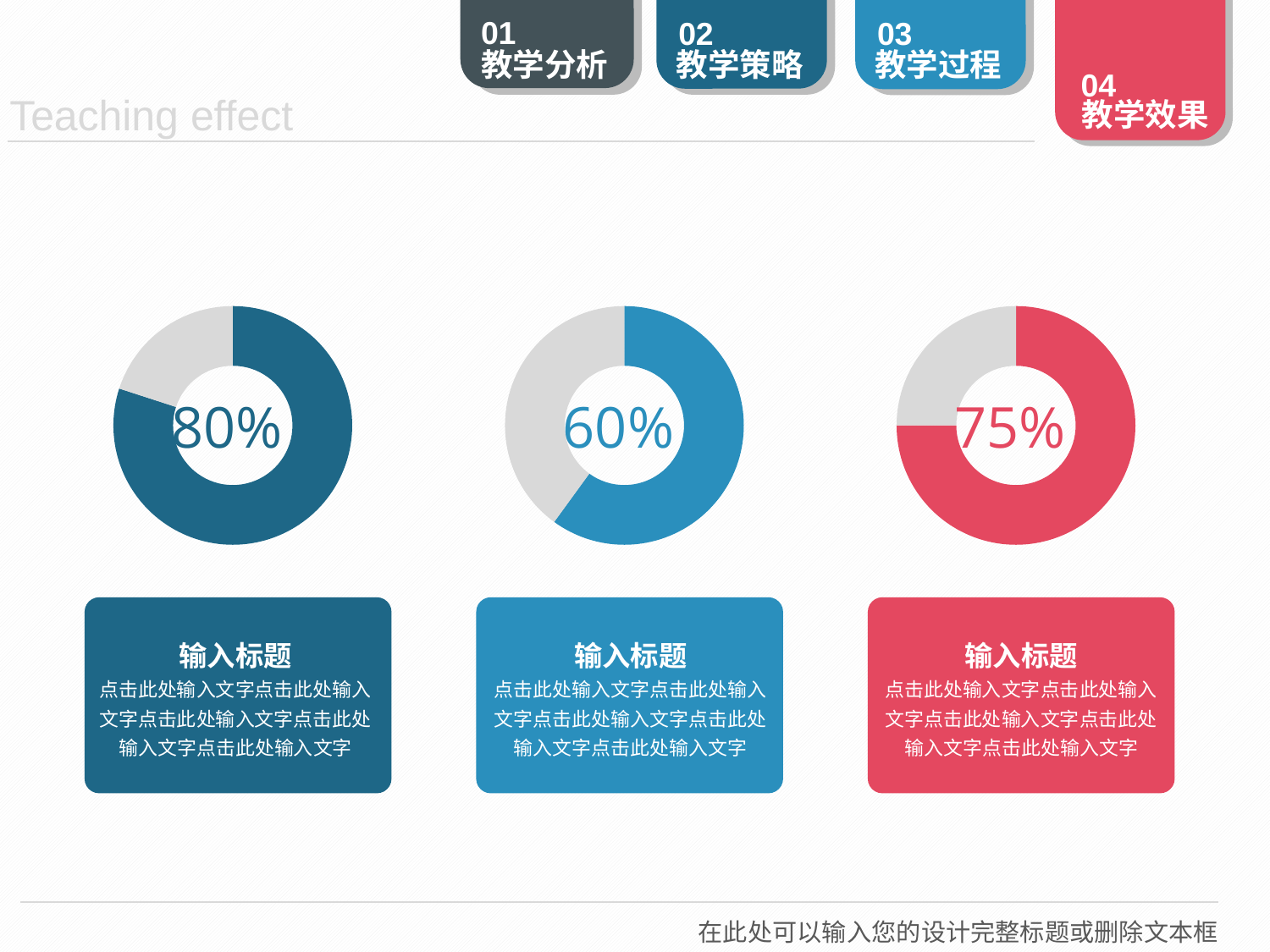

### Chart

| Category | Sales |
|---|---|
| 1st Qtr | 8.0 |
| 2nd Qtr | 2.0 |

### Chart

| Category | Sales |
|---|---|
| 1st Qtr | 6.0 |
| 2nd Qtr | 4.0 |

### Chart

| Category | Sales |
|---|---|
| 1st Qtr | 7.5 |
| 2nd Qtr | 2.5 |
80%
60%
75%

输入标题
点击此处输入文字点击此处输入文字点击此处输入文字点击此处输入文字点击此处输入文字
输入标题
点击此处输入文字点击此处输入文字点击此处输入文字点击此处输入文字点击此处输入文字
输入标题
点击此处输入文字点击此处输入文字点击此处输入文字点击此处输入文字点击此处输入文字